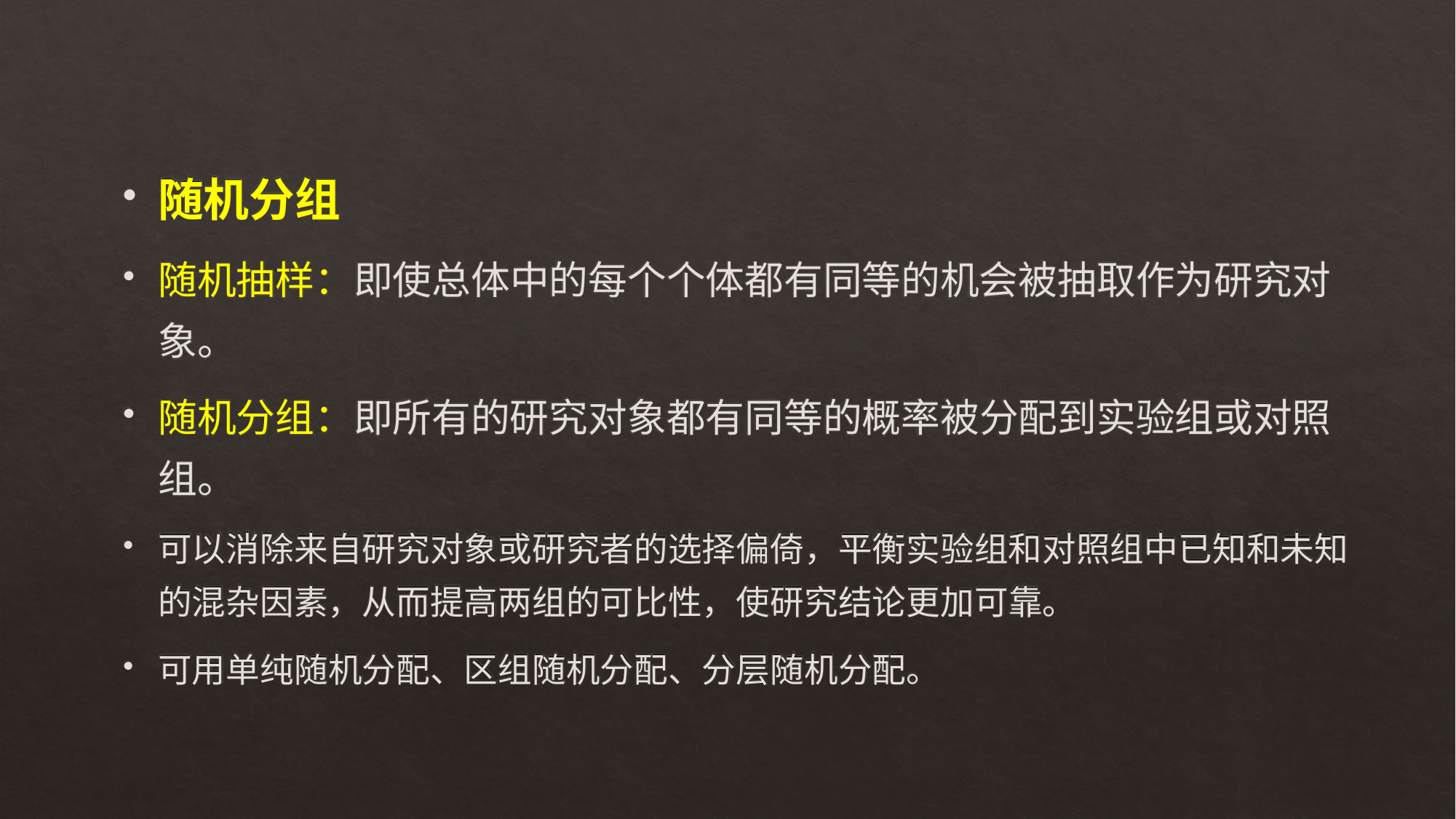

随机分组
随机抽样：即使总体中的每个个体都有同等的机会被抽取作为研究对象。
随机分组：即所有的研究对象都有同等的概率被分配到实验组或对照组。
可以消除来自研究对象或研究者的选择偏倚，平衡实验组和对照组中已知和未知的混杂因素，从而提高两组的可比性，使研究结论更加可靠。
可用单纯随机分配、区组随机分配、分层随机分配。